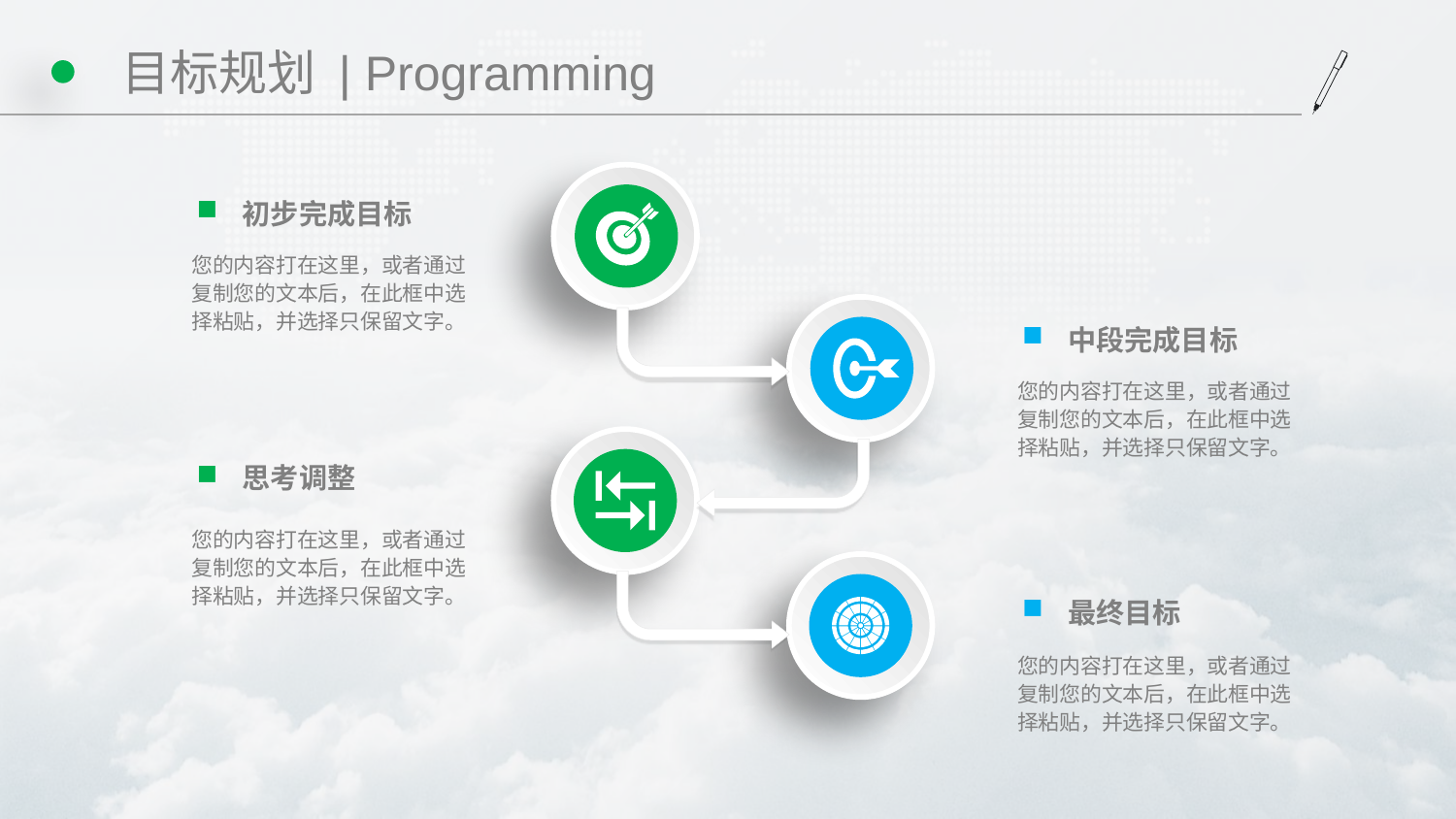

# 目标规划 | Programming

初步完成目标
您的内容打在这里，或者通过复制您的文本后，在此框中选择粘贴，并选择只保留文字。

中段完成目标
您的内容打在这里，或者通过复制您的文本后，在此框中选择粘贴，并选择只保留文字。

思考调整
您的内容打在这里，或者通过复制您的文本后，在此框中选择粘贴，并选择只保留文字。

最终目标
您的内容打在这里，或者通过复制您的文本后，在此框中选择粘贴，并选择只保留文字。